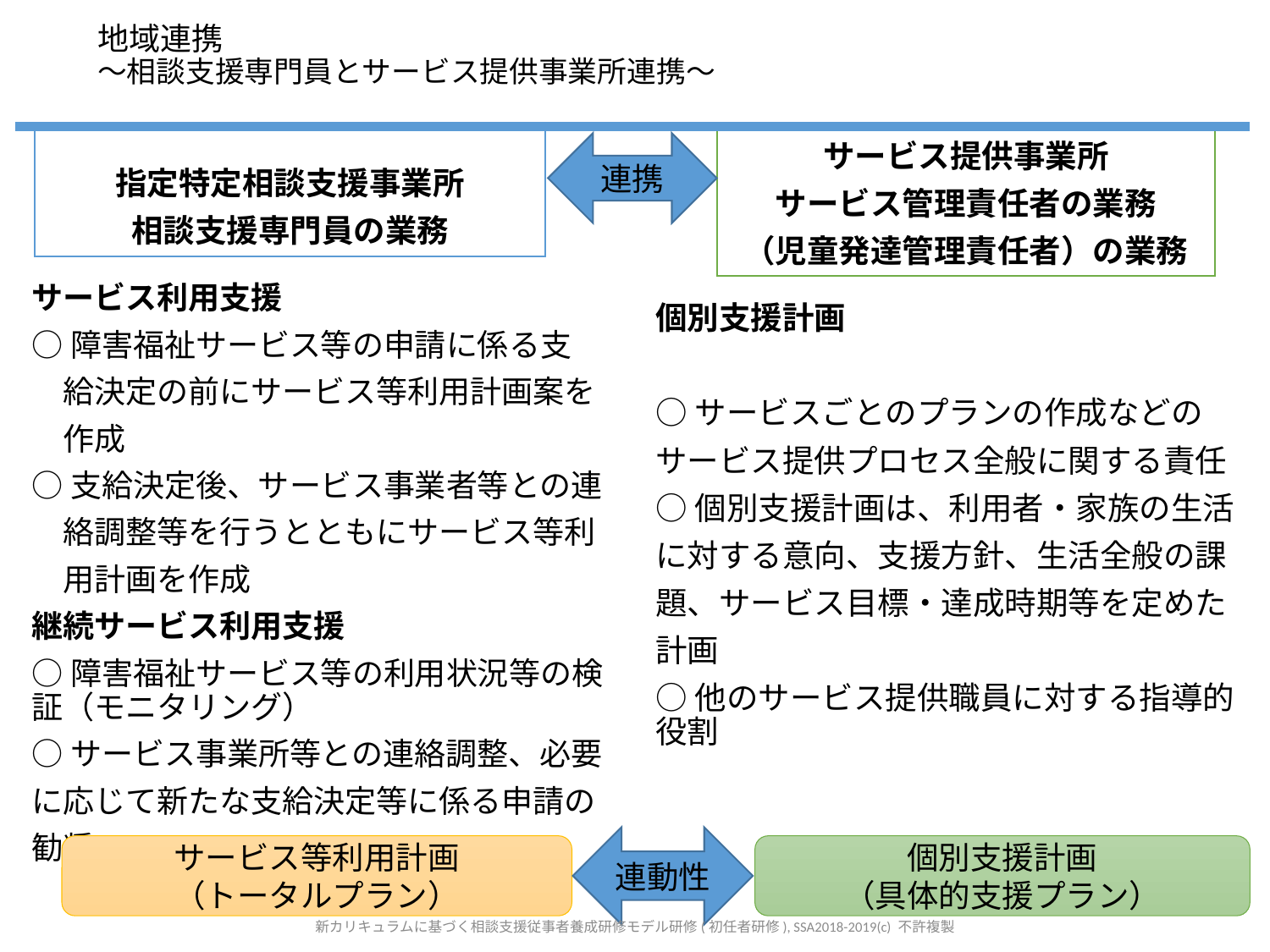

# 地域連携 ～相談支援専門員とサービス提供事業所連携～
指定特定相談支援事業所
相談支援専門員の業務
サービス提供事業所
サービス管理責任者の業務
（児童発達管理責任者）の業務
連携
サービス利用支援
○障害福祉サービス等の申請に係る支
　給決定の前にサービス等利用計画案を
　作成
○支給決定後、サービス事業者等との連
　絡調整等を行うとともにサービス等利
　用計画を作成
継続サービス利用支援
○障害福祉サービス等の利用状況等の検証（モニタリング）
○サービス事業所等との連絡調整、必要
に応じて新たな支給決定等に係る申請の
勧奨

個別支援計画

○サービスごとのプランの作成などの
サービス提供プロセス全般に関する責任
○個別支援計画は、利用者・家族の生活
に対する意向、支援方針、生活全般の課
題、サービス目標・達成時期等を定めた
計画
○他のサービス提供職員に対する指導的役割

連動性
サービス等利用計画
（トータルプラン）
個別支援計画
（具体的支援プラン）
新カリキュラムに基づく相談支援従事者養成研修モデル研修(初任者研修), SSA2018-2019(c) 不許複製